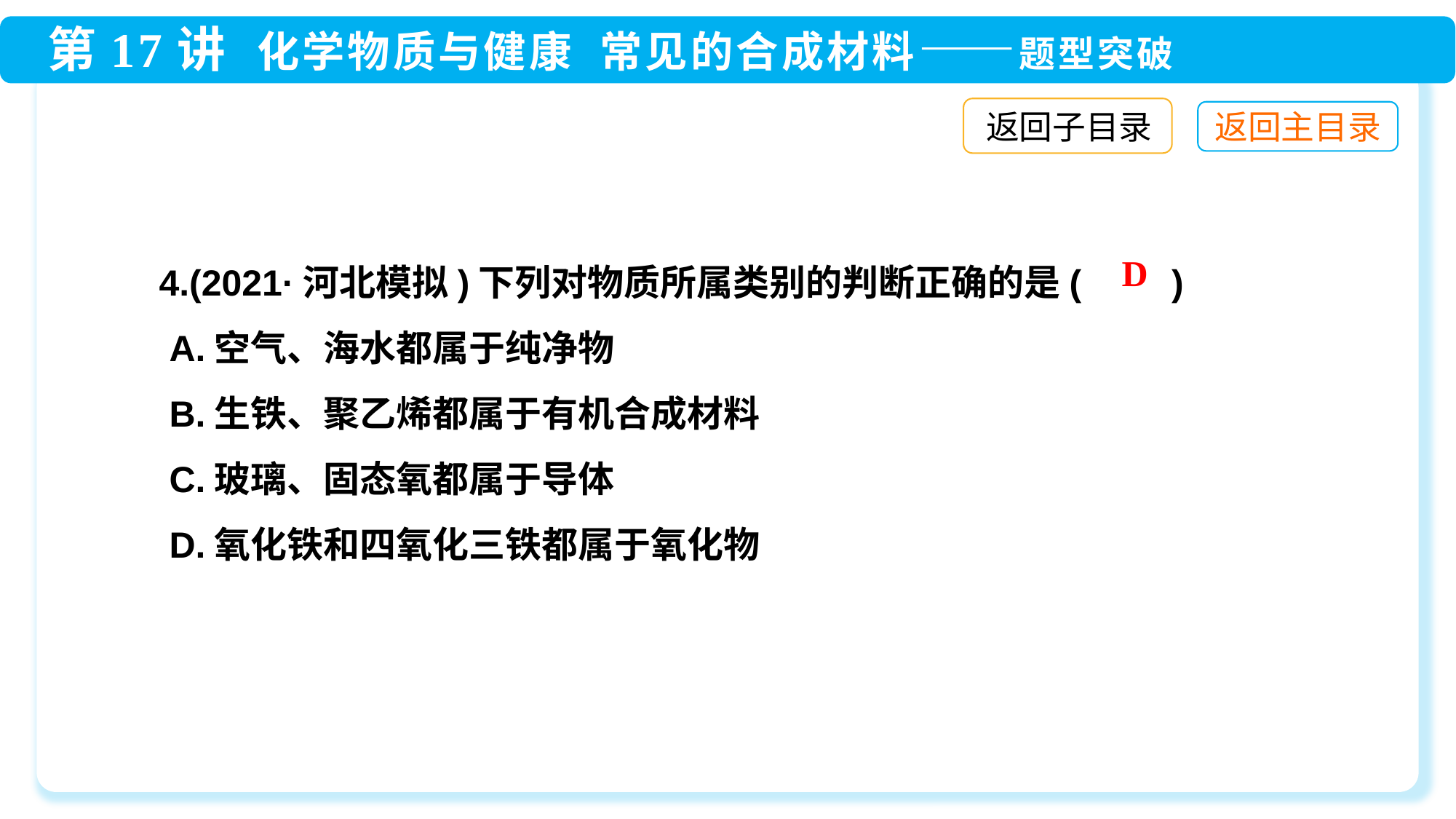

返回子目录
4.(2021·河北模拟)下列对物质所属类别的判断正确的是(　　)
 A.空气、海水都属于纯净物
 B.生铁、聚乙烯都属于有机合成材料
 C.玻璃、固态氧都属于导体
 D.氧化铁和四氧化三铁都属于氧化物
D